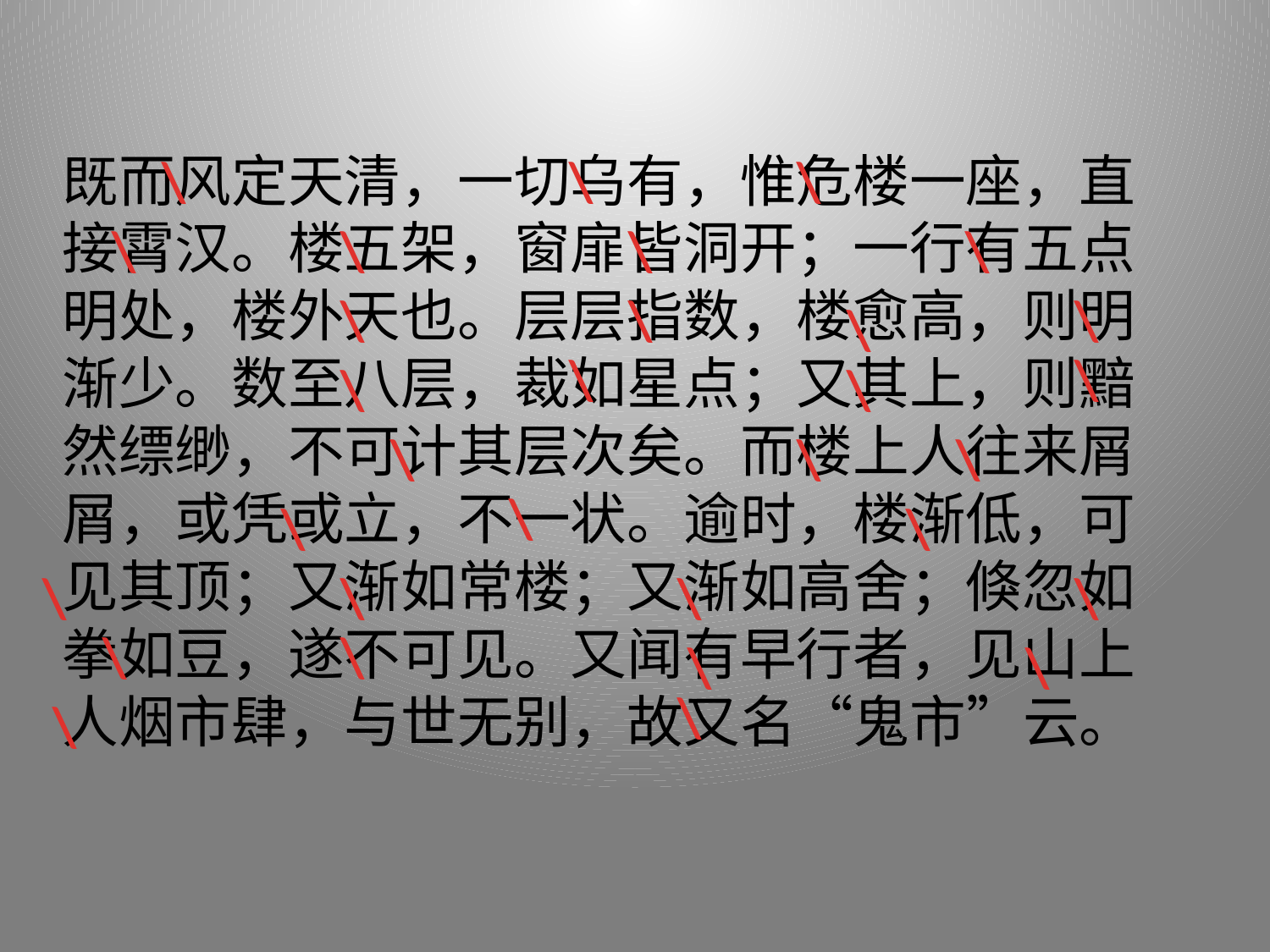

既而风定天清，一切乌有，惟危楼一座，直接霄汉。楼五架，窗扉皆洞开；一行有五点明处，楼外天也。层层指数，楼愈高，则明渐少。数至八层，裁如星点；又其上，则黯然缥缈，不可计其层次矣。而楼上人往来屑屑，或凭或立，不一状。逾时，楼渐低，可见其顶；又渐如常楼；又渐如高舍；倏忽如拳如豆，遂不可见。又闻有早行者，见山上人烟市肆，与世无别，故又名“鬼市”云。
\
\
\
\
\
\
\
\
\
\
\
\
\
\
\
\
\
\
\
\
\
\
\
\
\
\
\
\
\
\
\